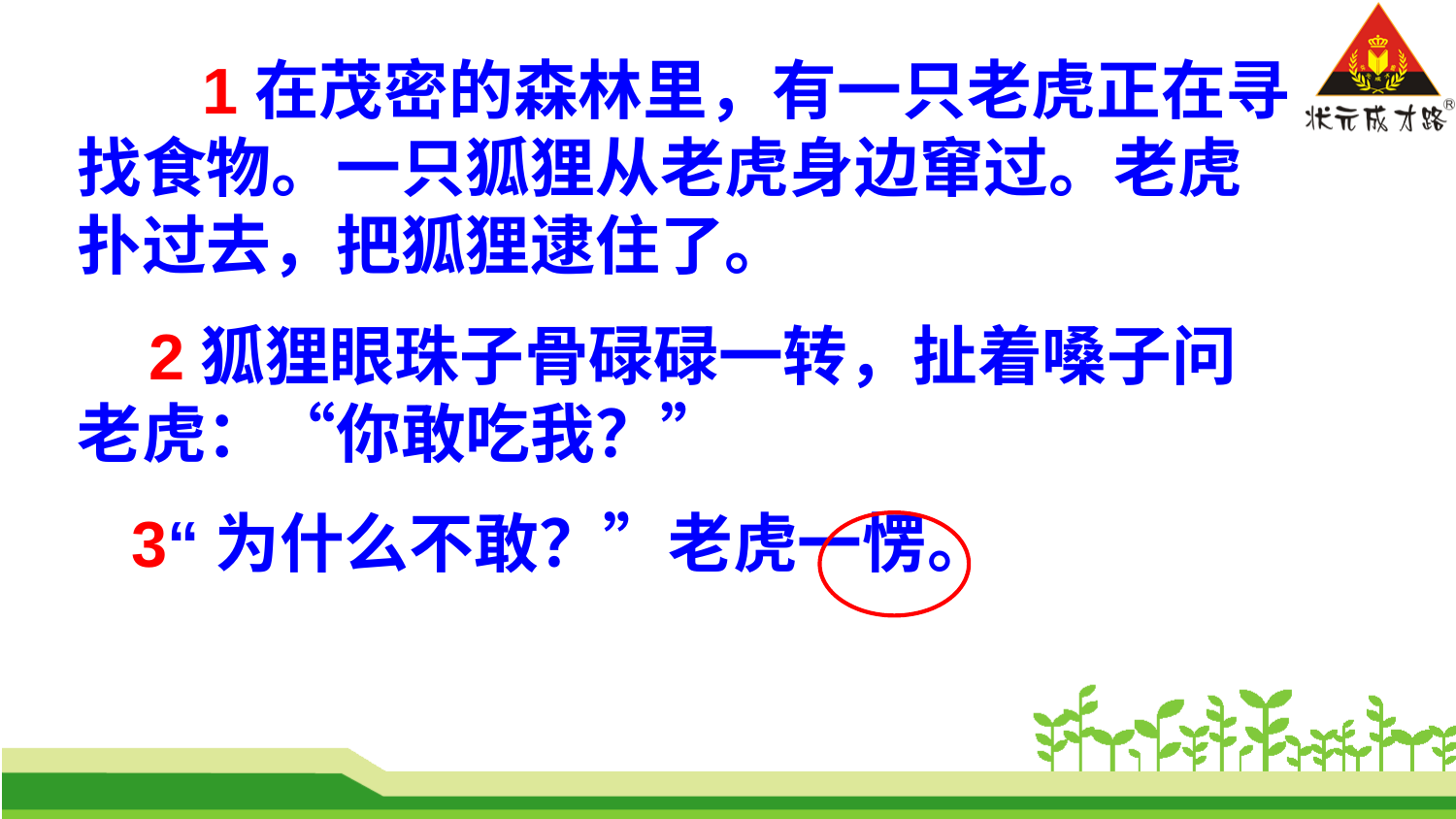

1在茂密的森林里，有一只老虎正在寻找食物。一只狐狸从老虎身边窜过。老虎扑过去，把狐狸逮住了。
    2狐狸眼珠子骨碌碌一转，扯着嗓子问老虎：“你敢吃我？”
   3“为什么不敢？”老虎一愣。